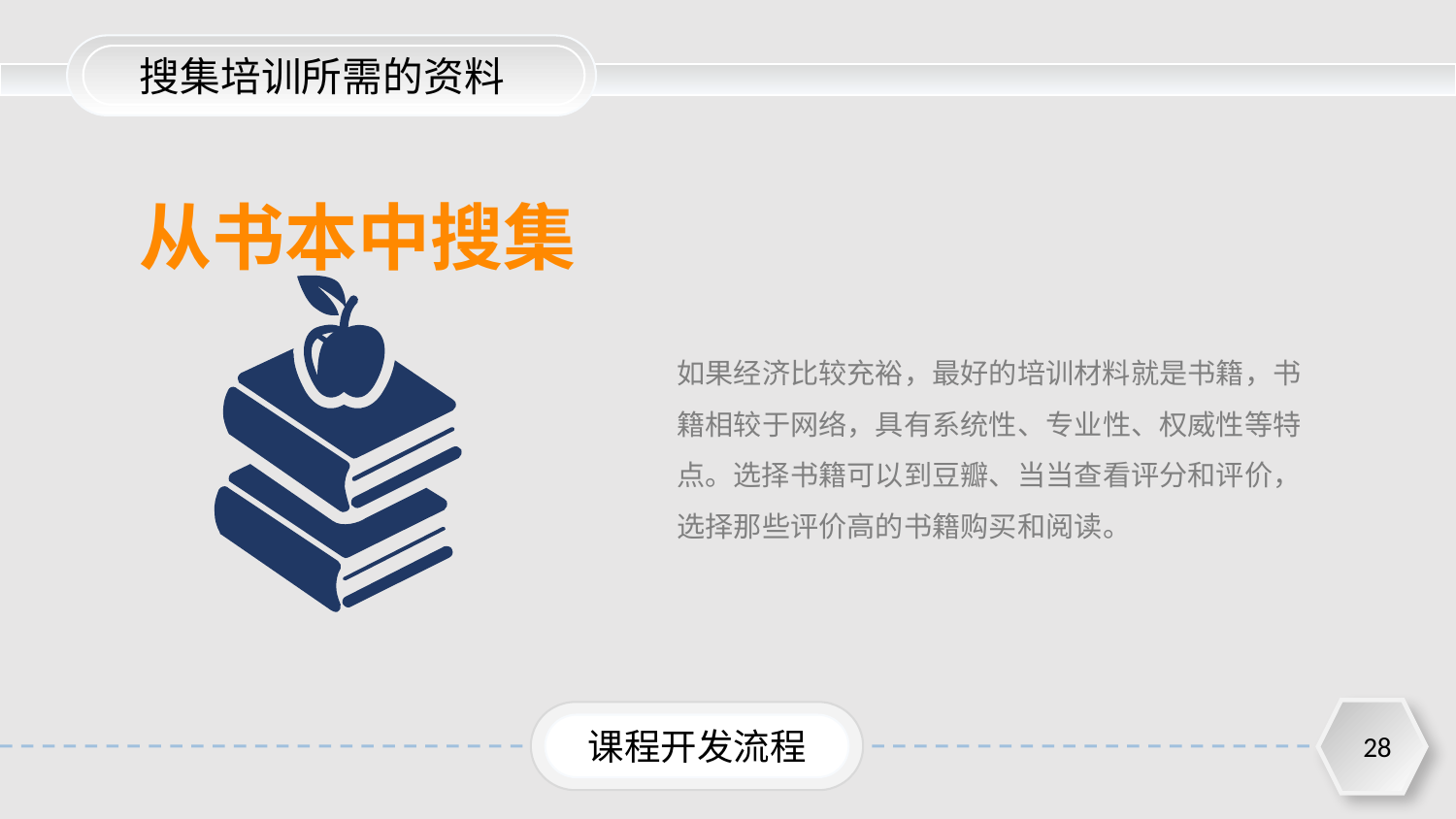

搜集培训所需的资料
从书本中搜集

如果经济比较充裕，最好的培训材料就是书籍，书籍相较于网络，具有系统性、专业性、权威性等特点。选择书籍可以到豆瓣、当当查看评分和评价，选择那些评价高的书籍购买和阅读。
课程开发流程